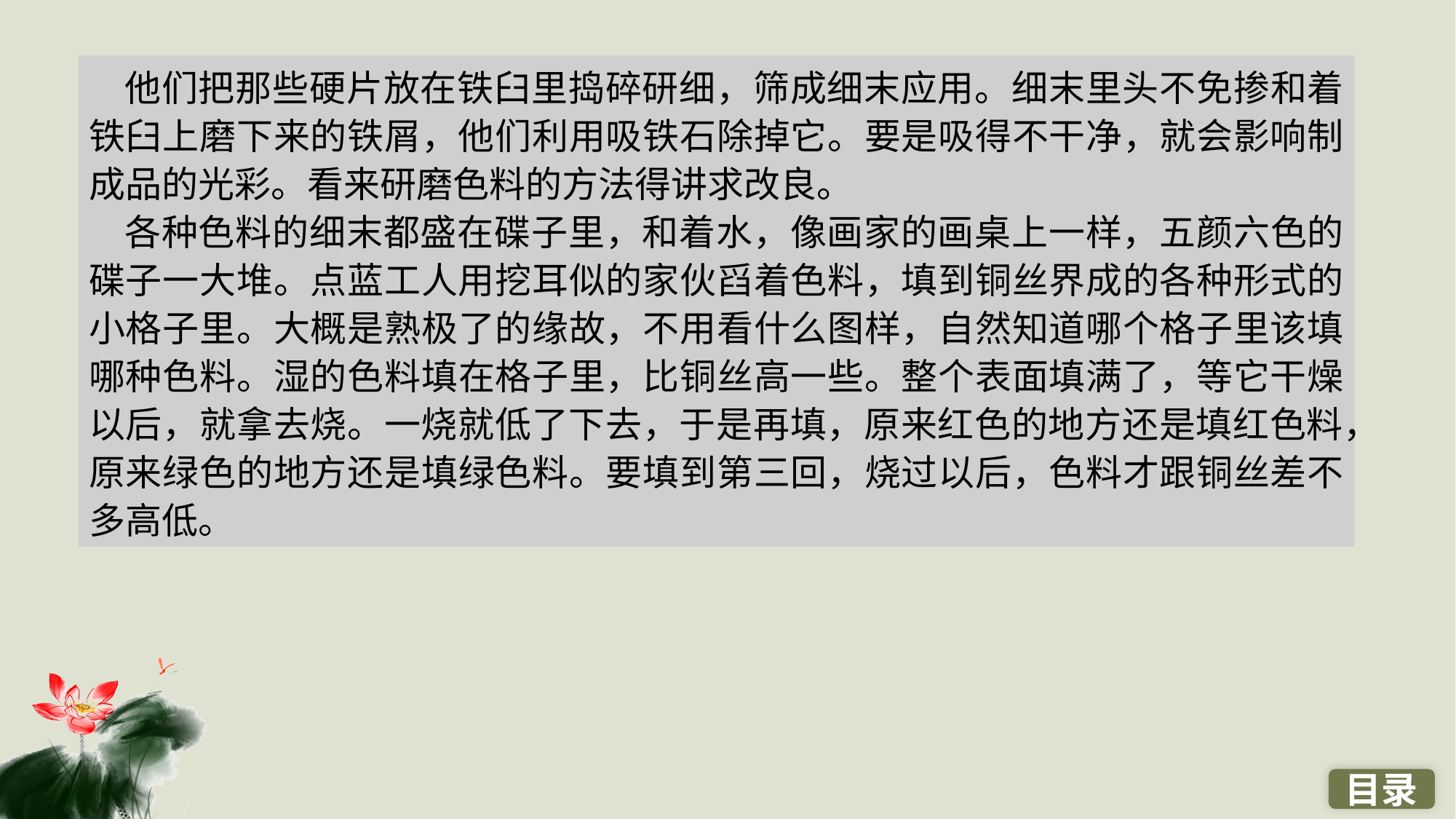

他们把那些硬片放在铁臼里捣碎研细，筛成细末应用。细末里头不免掺和着铁臼上磨下来的铁屑，他们利用吸铁石除掉它。要是吸得不干净，就会影响制成品的光彩。看来研磨色料的方法得讲求改良。
   各种色料的细末都盛在碟子里，和着水，像画家的画桌上一样，五颜六色的碟子一大堆。点蓝工人用挖耳似的家伙舀着色料，填到铜丝界成的各种形式的小格子里。大概是熟极了的缘故，不用看什么图样，自然知道哪个格子里该填哪种色料。湿的色料填在格子里，比铜丝高一些。整个表面填满了，等它干燥以后，就拿去烧。一烧就低了下去，于是再填，原来红色的地方还是填红色料，原来绿色的地方还是填绿色料。要填到第三回，烧过以后，色料才跟铜丝差不多高低。